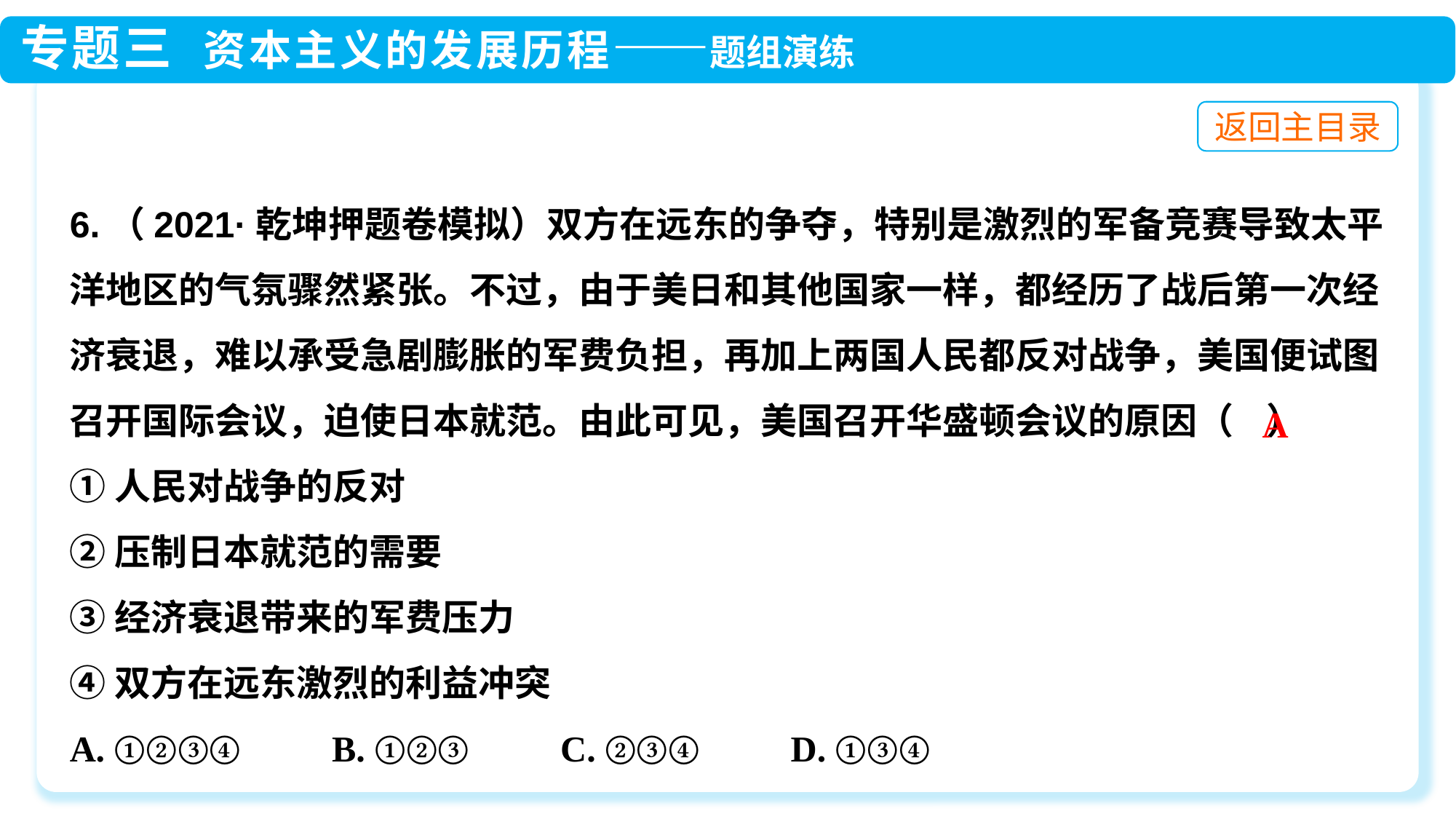

6.（2021·乾坤押题卷模拟）双方在远东的争夺，特别是激烈的军备竞赛导致太平洋地区的气氛骤然紧张。不过，由于美日和其他国家一样，都经历了战后第一次经济衰退，难以承受急剧膨胀的军费负担，再加上两国人民都反对战争，美国便试图召开国际会议，迫使日本就范。由此可见，美国召开华盛顿会议的原因（    ）
①人民对战争的反对
②压制日本就范的需要
③经济衰退带来的军费压力
④双方在远东激烈的利益冲突
A. ①②③④          B. ①②③          C. ②③④          D. ①③④
A